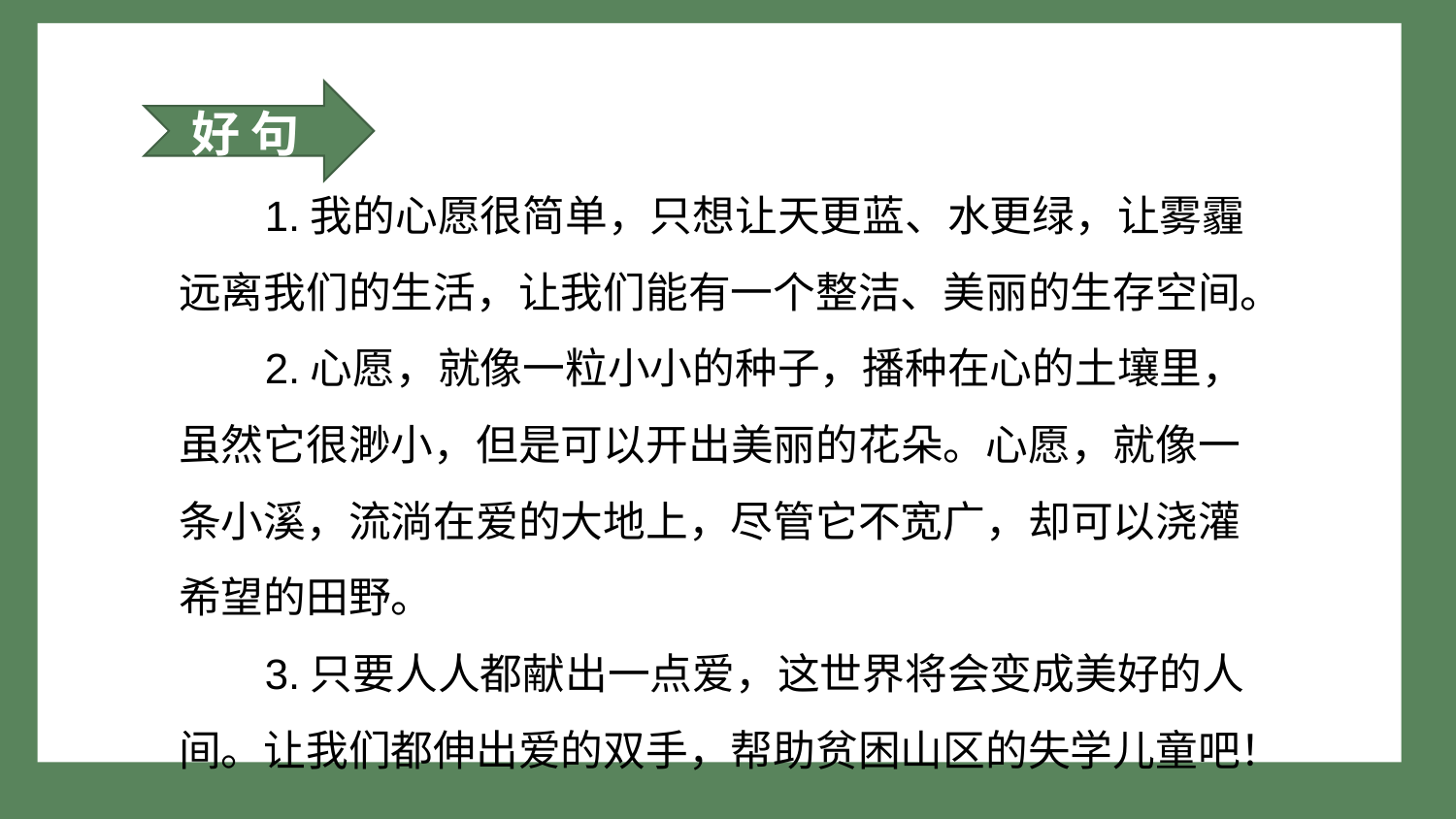

好 句

1.我的心愿很简单，只想让天更蓝、水更绿，让雾霾远离我们的生活，让我们能有一个整洁、美丽的生存空间。
2.心愿，就像一粒小小的种子，播种在心的土壤里，虽然它很渺小，但是可以开出美丽的花朵。心愿，就像一条小溪，流淌在爱的大地上，尽管它不宽广，却可以浇灌希望的田野。
3.只要人人都献出一点爱，这世界将会变成美好的人间。让我们都伸出爱的双手，帮助贫困山区的失学儿童吧！